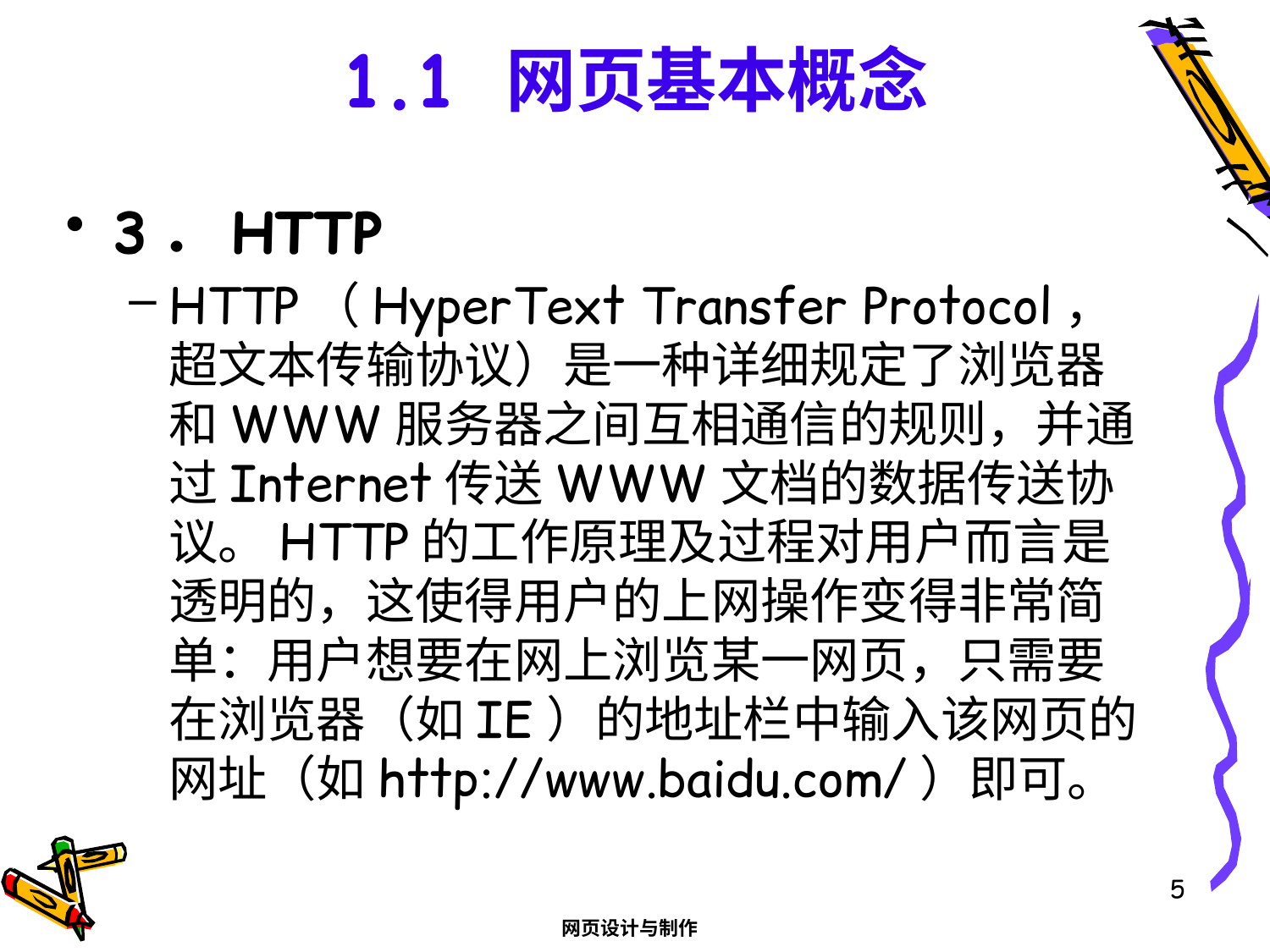

# 1.1 网页基本概念
3．HTTP
HTTP（HyperText Transfer Protocol，超文本传输协议）是一种详细规定了浏览器和WWW服务器之间互相通信的规则，并通过Internet传送WWW文档的数据传送协议。HTTP的工作原理及过程对用户而言是透明的，这使得用户的上网操作变得非常简单：用户想要在网上浏览某一网页，只需要在浏览器（如IE）的地址栏中输入该网页的网址（如http://www.baidu.com/）即可。

5
网页设计与制作